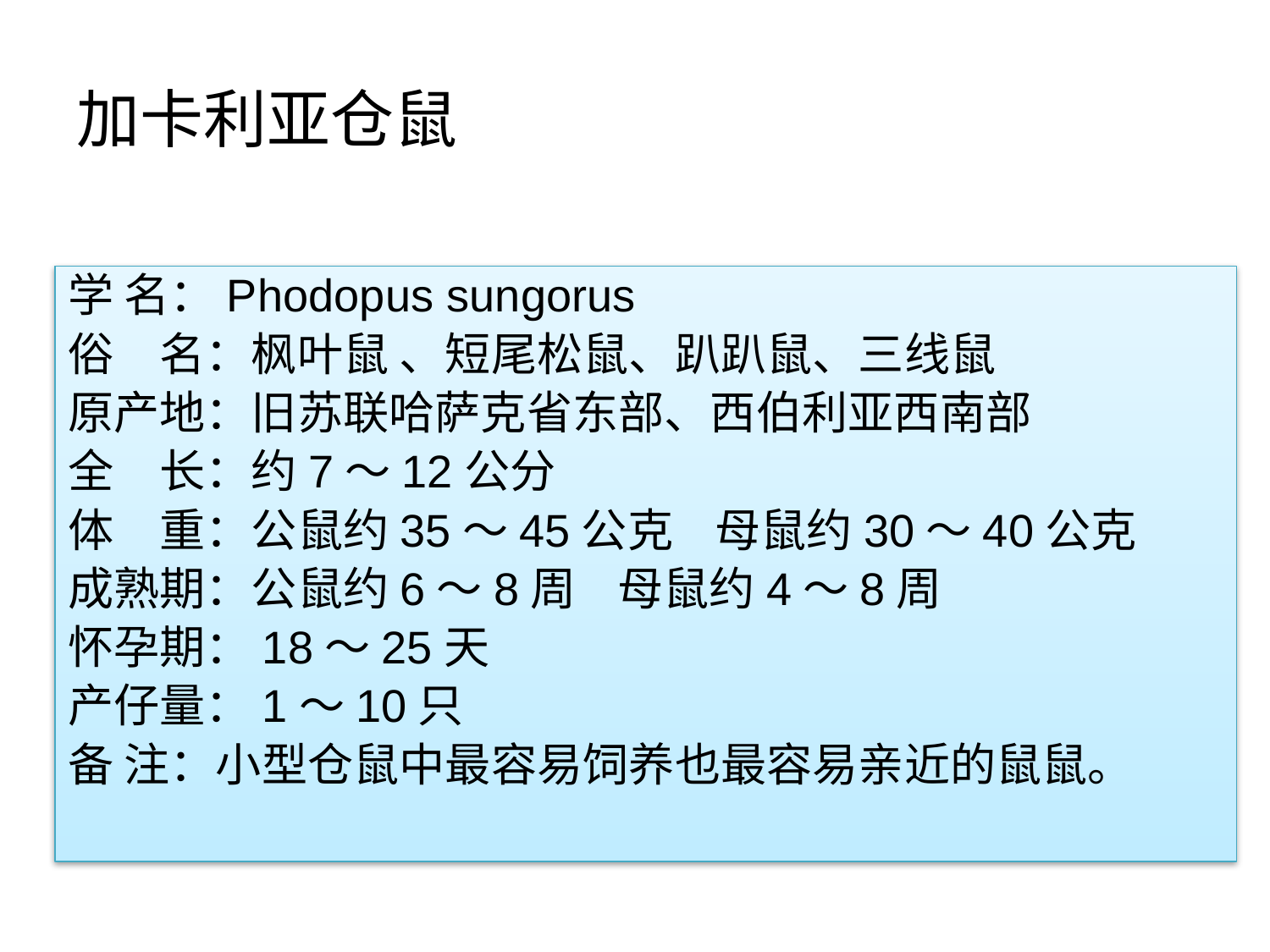

# 加卡利亚仓鼠
学 名：Phodopus sungorus
俗　名：枫叶鼠 、短尾松鼠、趴趴鼠、三线鼠
原产地：旧苏联哈萨克省东部、西伯利亚西南部
全　长：约7～12公分
体　重：公鼠约35～45公克    母鼠约30～40公克
成熟期：公鼠约6～8周    母鼠约4～8周
怀孕期：18～25天
产仔量：1～10只
备 注：小型仓鼠中最容易饲养也最容易亲近的鼠鼠。